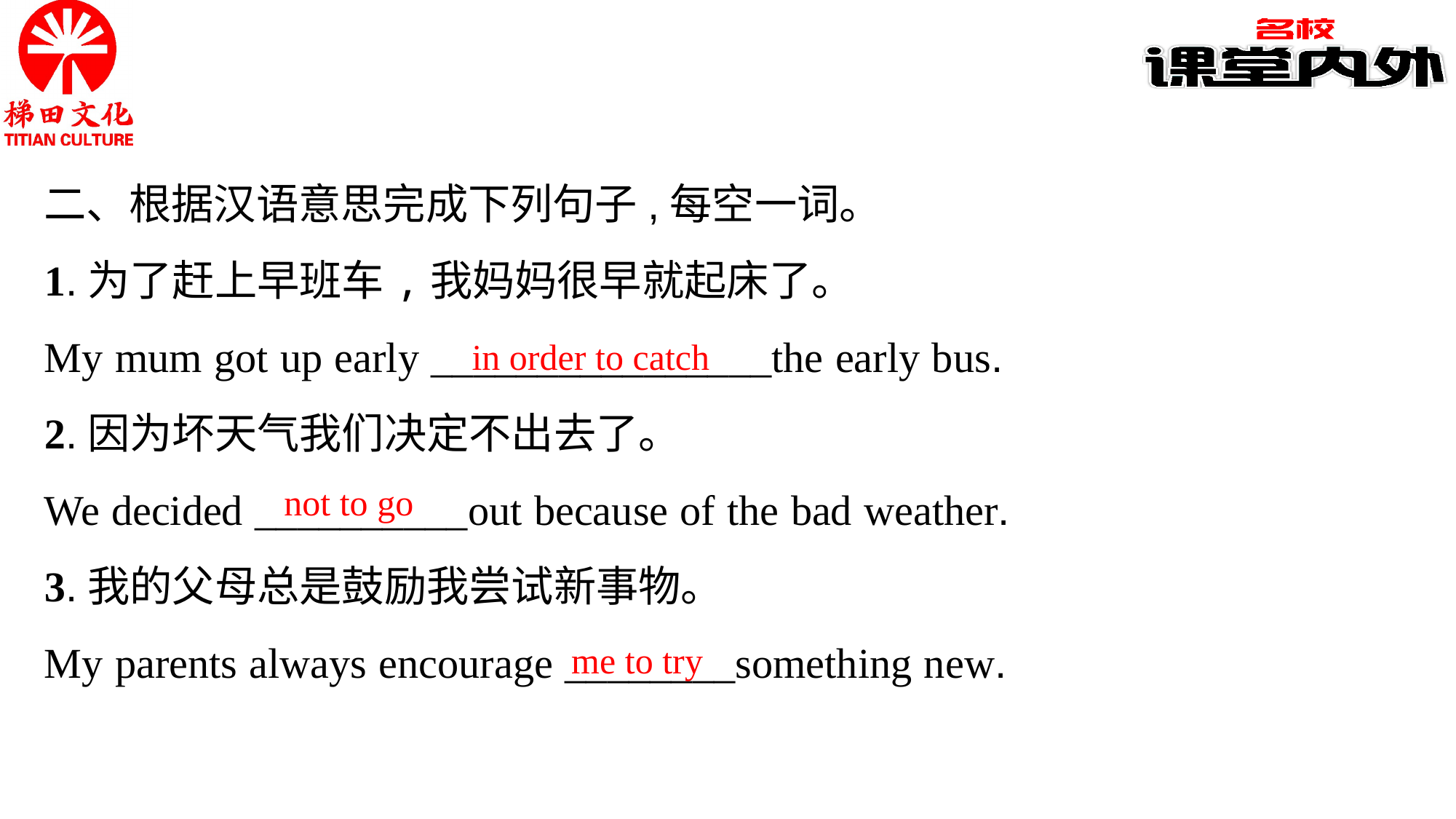

二、根据汉语意思完成下列句子,每空一词。
1.为了赶上早班车,我妈妈很早就起床了。
My mum got up early ________________the early bus.
2.因为坏天气我们决定不出去了。
We decided __________out because of the bad weather.
3.我的父母总是鼓励我尝试新事物。
My parents always encourage ________something new.
in order to catch
not to go
me to try